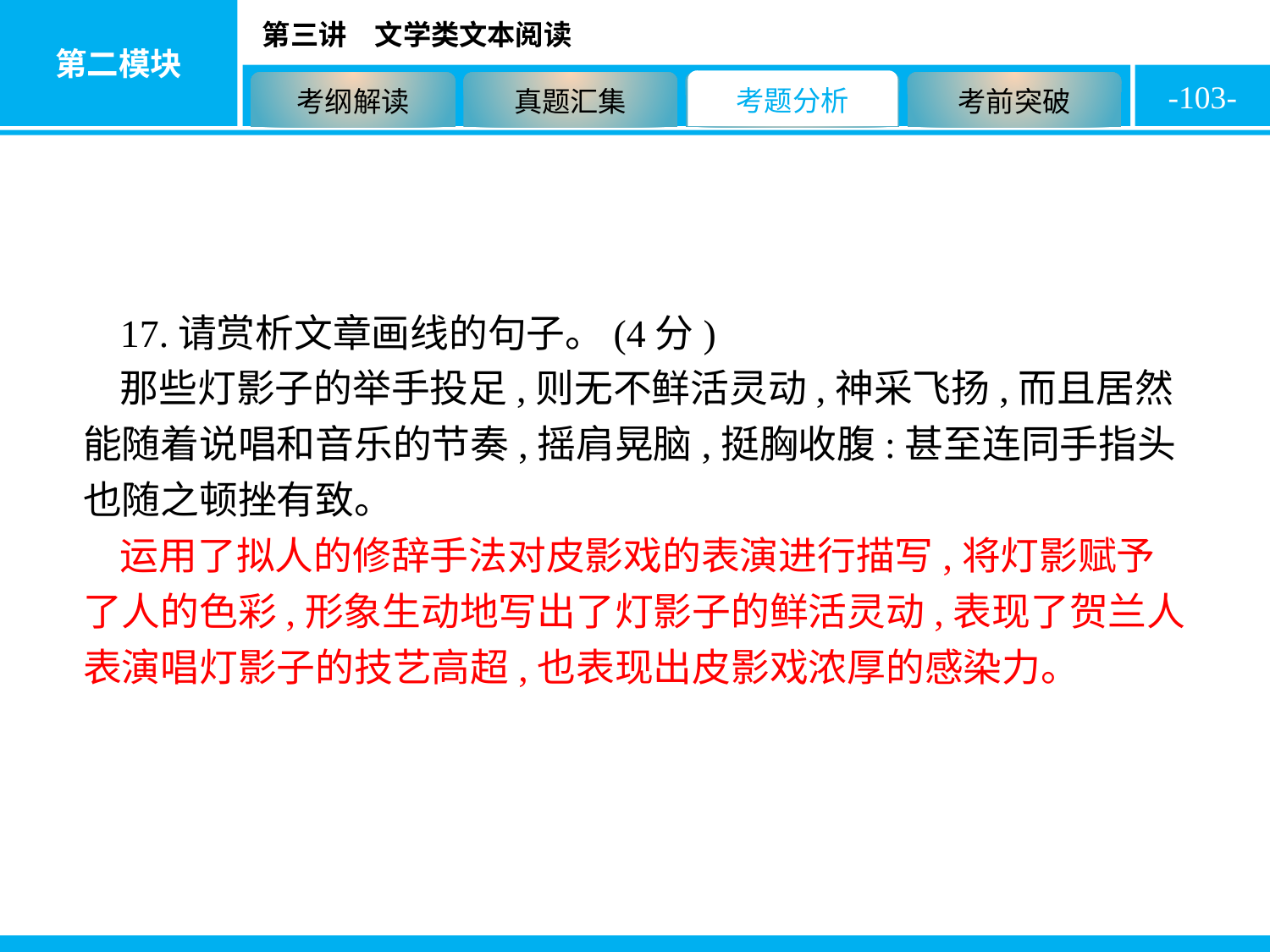

-103-
17.请赏析文章画线的句子。(4分)
那些灯影子的举手投足,则无不鲜活灵动,神采飞扬,而且居然能随着说唱和音乐的节奏,摇肩晃脑,挺胸收腹:甚至连同手指头也随之顿挫有致。
运用了拟人的修辞手法对皮影戏的表演进行描写,将灯影赋予了人的色彩,形象生动地写出了灯影子的鲜活灵动,表现了贺兰人表演唱灯影子的技艺高超,也表现出皮影戏浓厚的感染力。